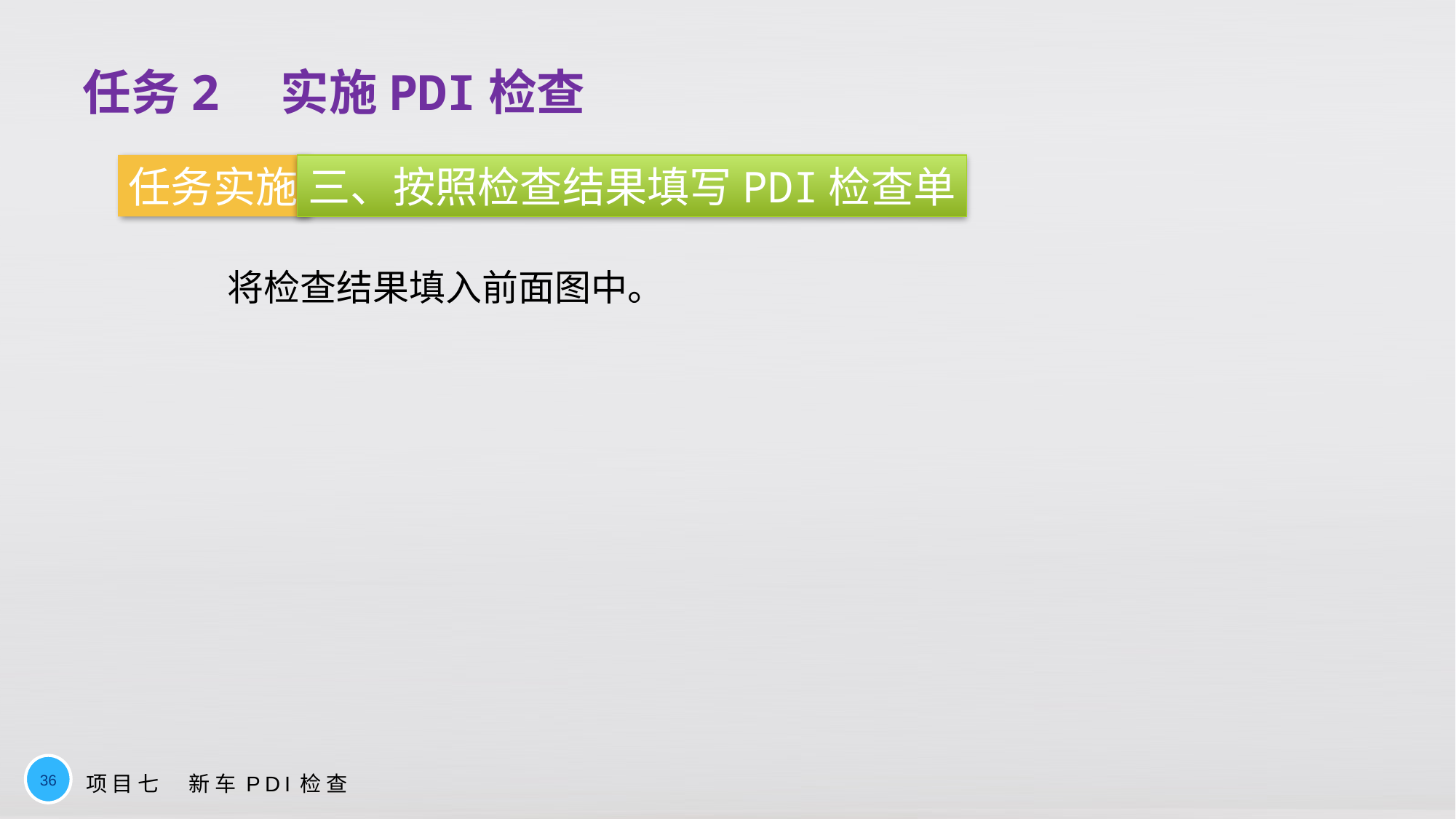

任务2　实施PDI检查
任务实施
三、按照检查结果填写PDI检查单
将检查结果填入前面图中。
36